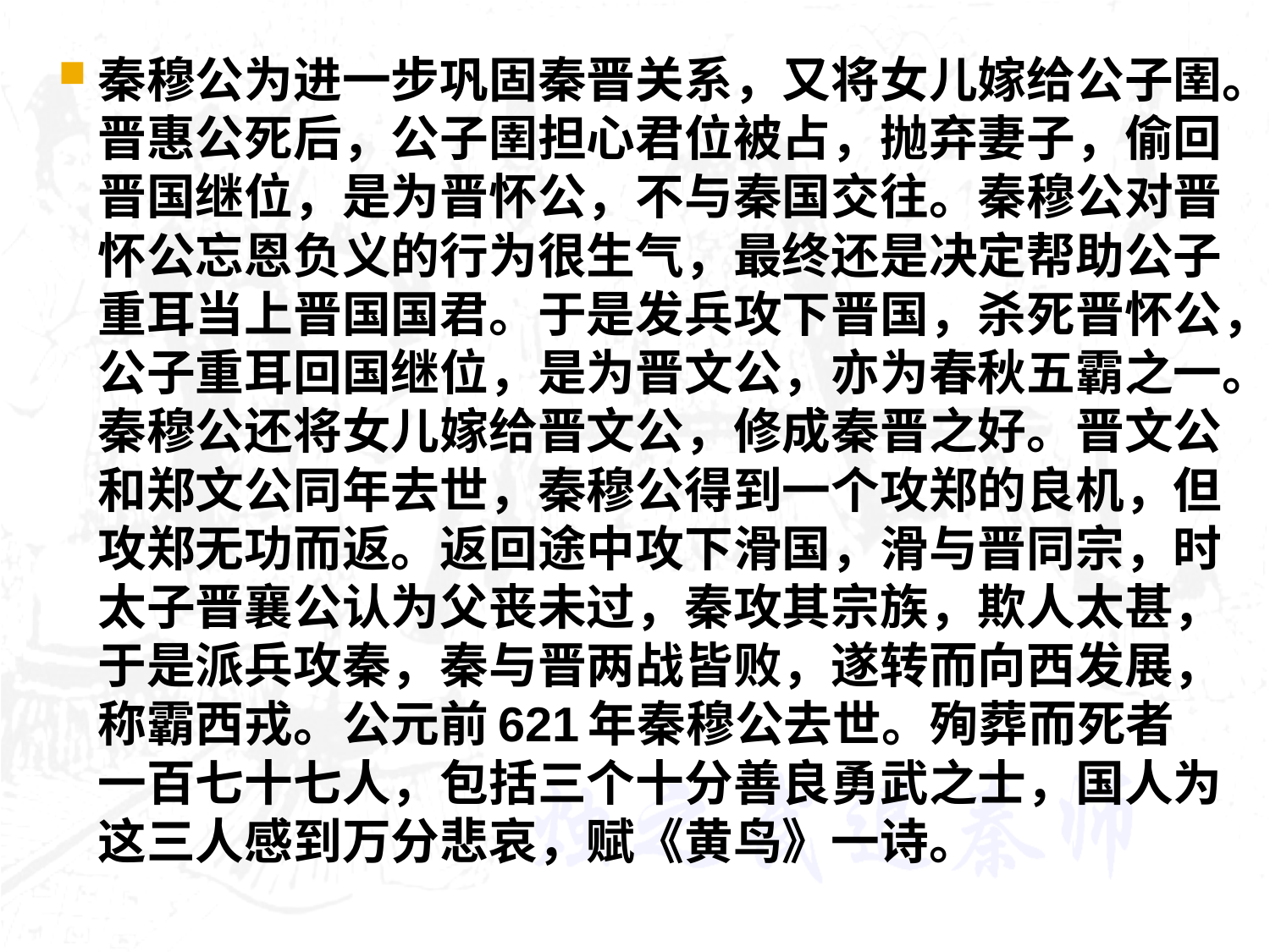

#
秦穆公为进一步巩固秦晋关系，又将女儿嫁给公子圉。晋惠公死后，公子圉担心君位被占，抛弃妻子，偷回晋国继位，是为晋怀公，不与秦国交往。秦穆公对晋怀公忘恩负义的行为很生气，最终还是决定帮助公子重耳当上晋国国君。于是发兵攻下晋国，杀死晋怀公，公子重耳回国继位，是为晋文公，亦为春秋五霸之一。秦穆公还将女儿嫁给晋文公，修成秦晋之好。晋文公和郑文公同年去世，秦穆公得到一个攻郑的良机，但攻郑无功而返。返回途中攻下滑国，滑与晋同宗，时太子晋襄公认为父丧未过，秦攻其宗族，欺人太甚，于是派兵攻秦，秦与晋两战皆败，遂转而向西发展，称霸西戎。公元前621年秦穆公去世。殉葬而死者一百七十七人，包括三个十分善良勇武之士，国人为这三人感到万分悲哀，赋《黄鸟》一诗。